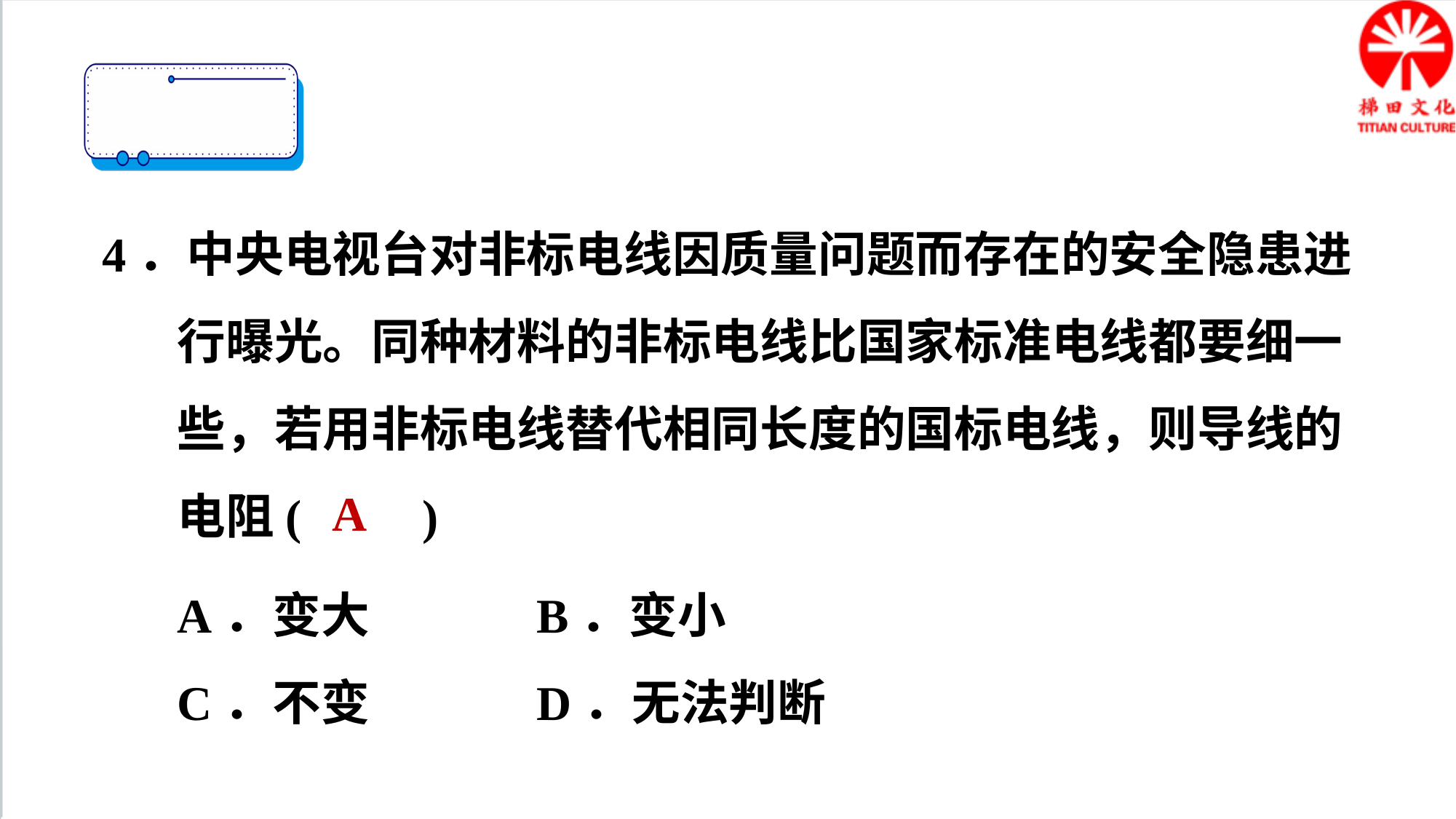

4．中央电视台对非标电线因质量问题而存在的安全隐患进行曝光。同种材料的非标电线比国家标准电线都要细一些，若用非标电线替代相同长度的国标电线，则导线的电阻(　　)
A
A．变大              B．变小
C．不变              D．无法判断